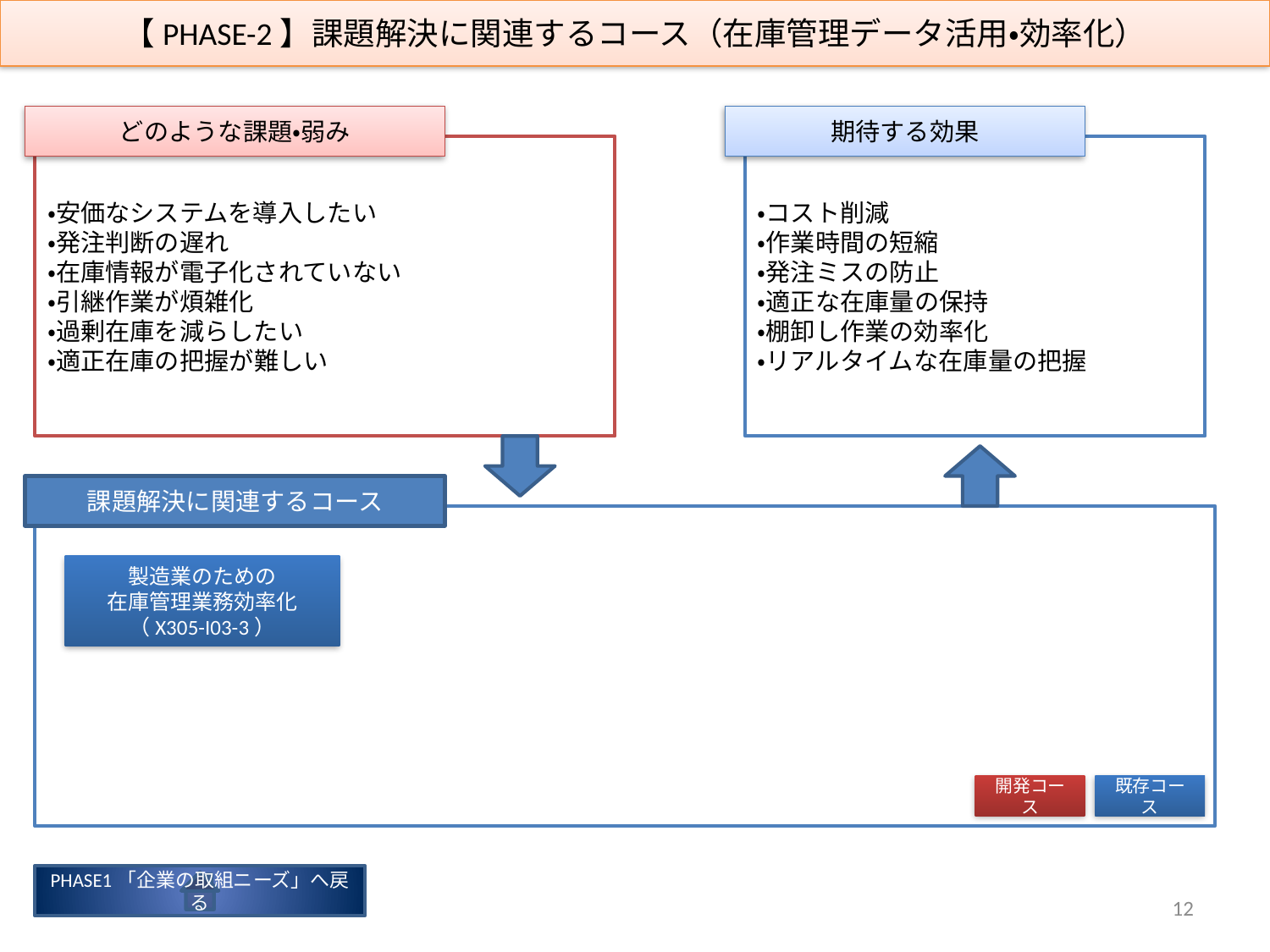

【PHASE-2】課題解決に関連するコース（在庫管理データ活用・効率化）
どのような課題・弱み
期待する効果
・安価なシステムを導入したい
・発注判断の遅れ
・在庫情報が電子化されていない
・引継作業が煩雑化
・過剰在庫を減らしたい
・適正在庫の把握が難しい
・コスト削減
・作業時間の短縮
・発注ミスの防止
・適正な在庫量の保持
・棚卸し作業の効率化
・リアルタイムな在庫量の把握

課題解決に関連するコース

製造業のための
在庫管理業務効率化
（X305-I03-3）
開発コース
既存コース
PHASE1「企業の取組ニーズ」へ戻る
12